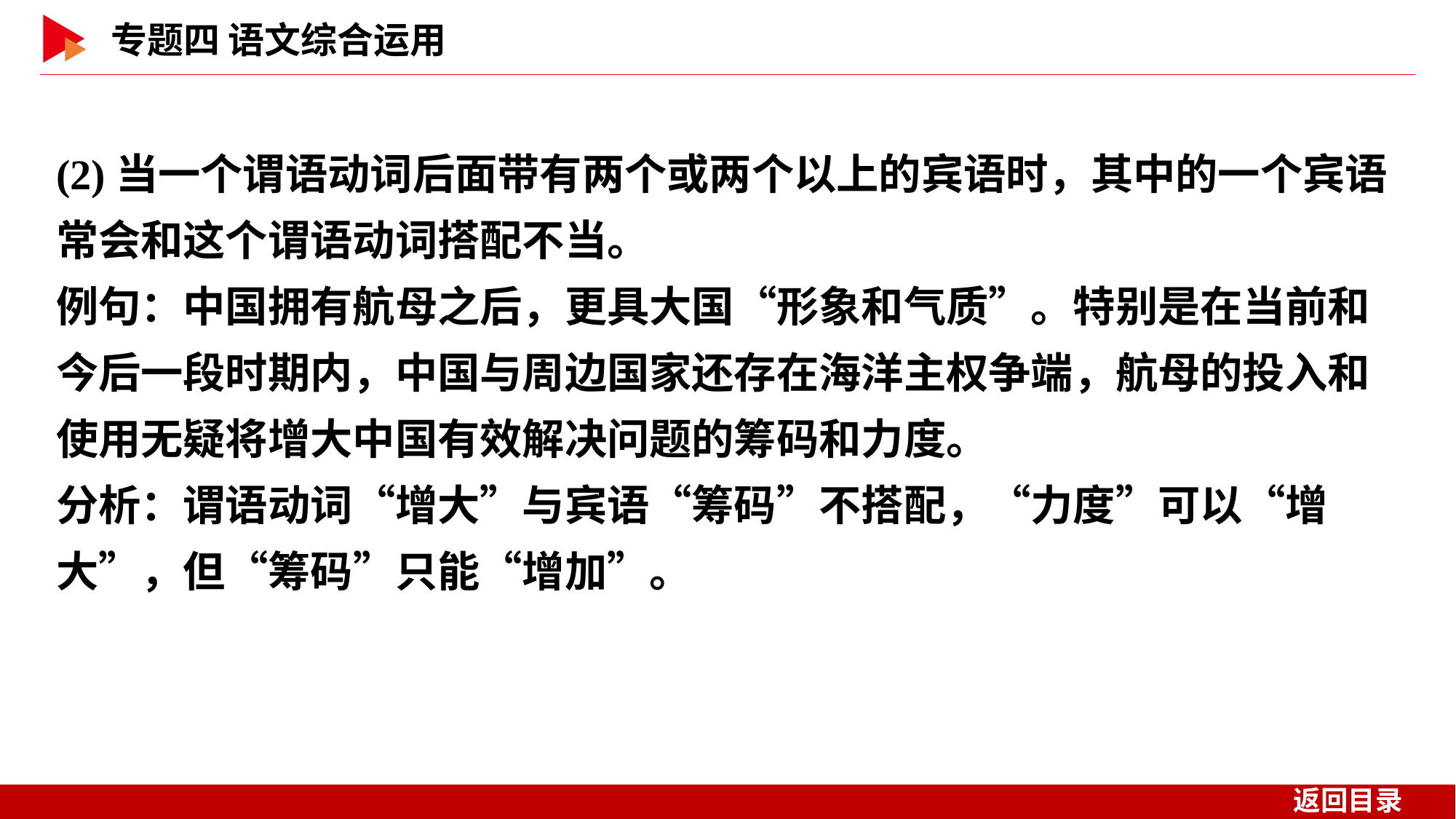

(2)当一个谓语动词后面带有两个或两个以上的宾语时，其中的一个宾语常会和这个谓语动词搭配不当。
例句：中国拥有航母之后，更具大国“形象和气质”。特别是在当前和今后一段时期内，中国与周边国家还存在海洋主权争端，航母的投入和使用无疑将增大中国有效解决问题的筹码和力度。
分析：谓语动词“增大”与宾语“筹码”不搭配，“力度”可以“增大”，但“筹码”只能“增加”。